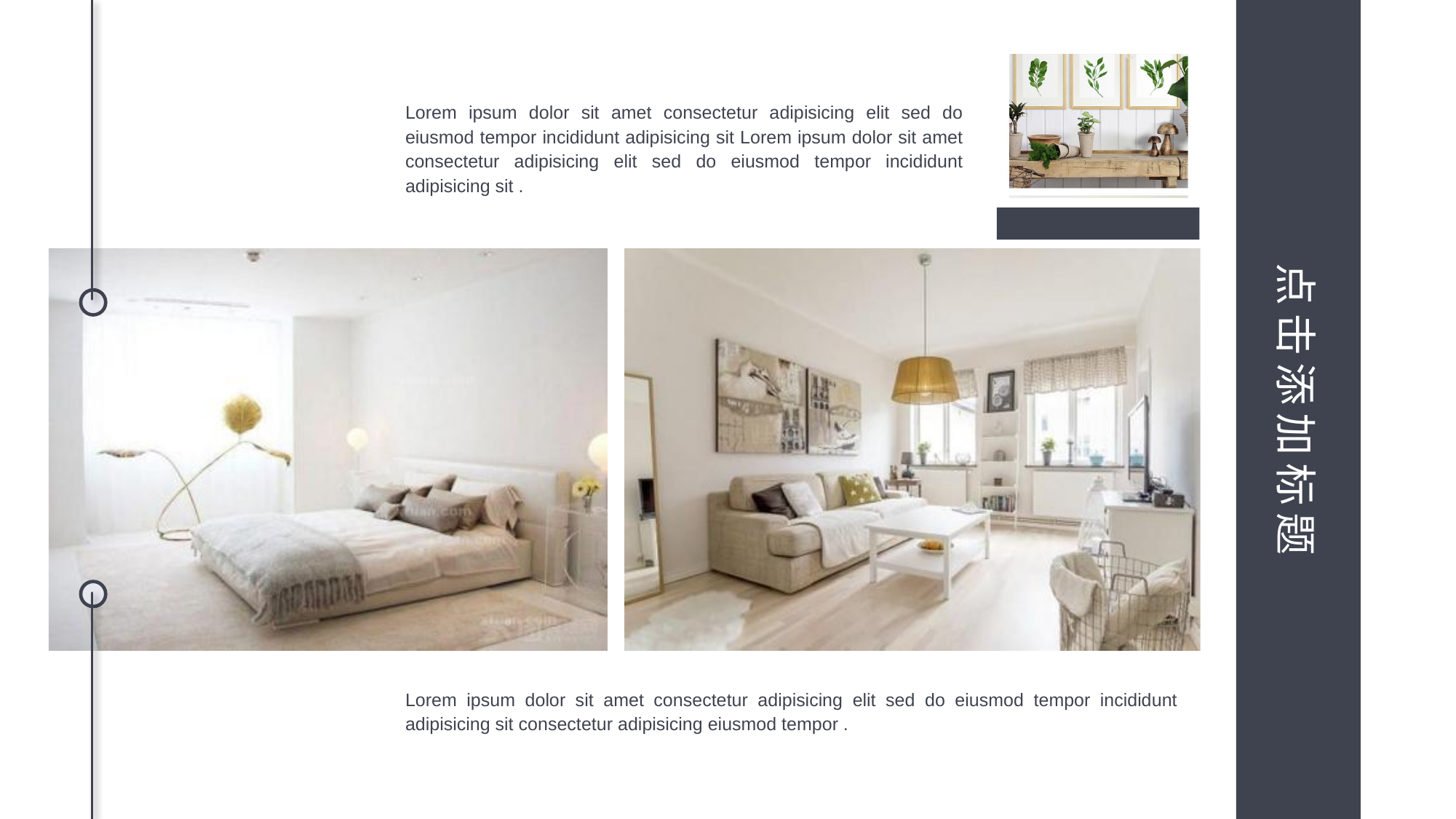

点击添加标题

Lorem ipsum dolor sit amet consectetur adipisicing elit sed do eiusmod tempor incididunt adipisicing sit Lorem ipsum dolor sit amet consectetur adipisicing elit sed do eiusmod tempor incididunt adipisicing sit .

Lorem ipsum dolor sit amet consectetur adipisicing elit sed do eiusmod tempor incididunt adipisicing sit consectetur adipisicing eiusmod tempor .